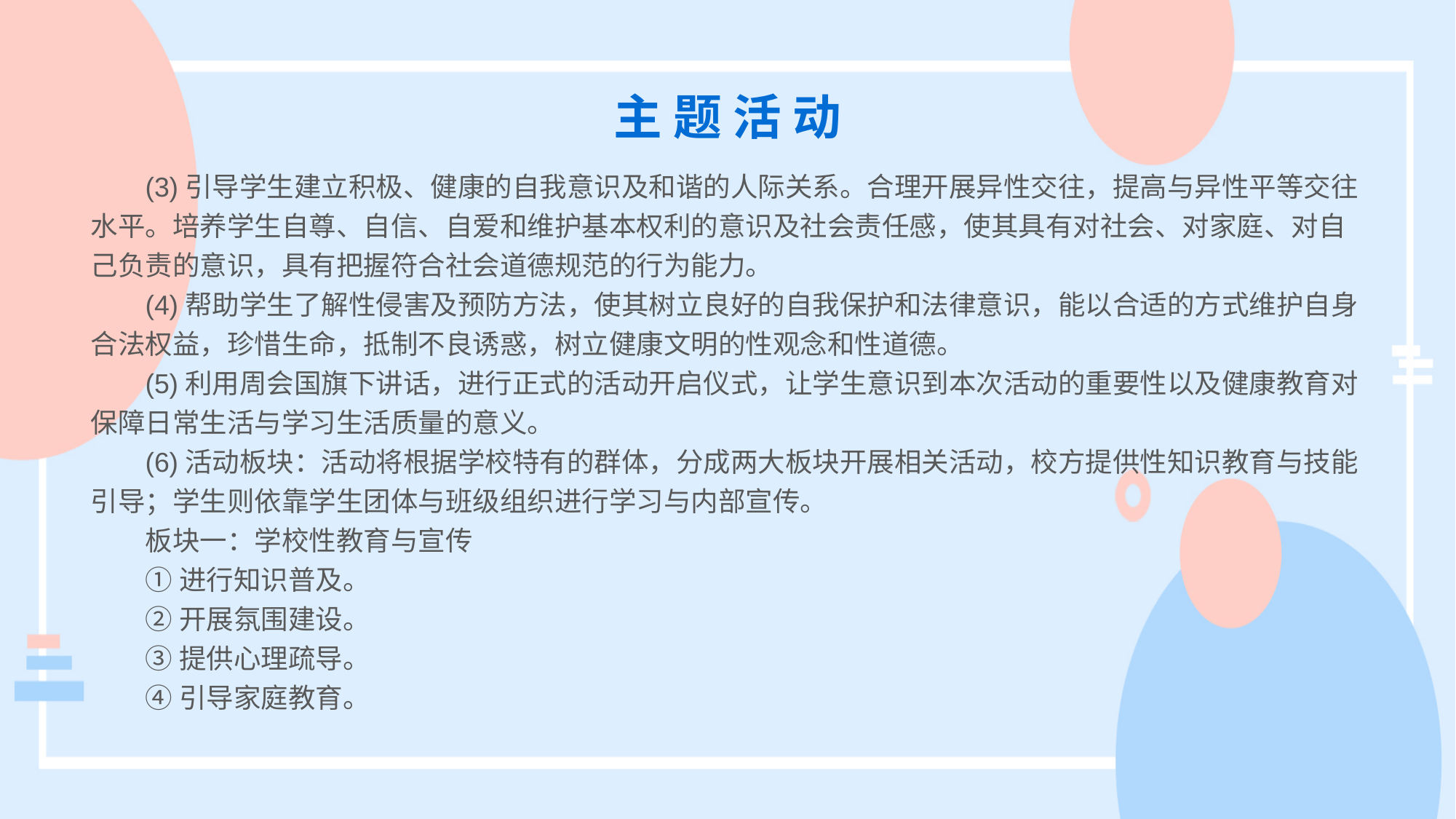

主 题 活 动
(3)引导学生建立积极、健康的自我意识及和谐的人际关系。合理开展异性交往，提高与异性平等交往水平。培养学生自尊、自信、自爱和维护基本权利的意识及社会责任感，使其具有对社会、对家庭、对自己负责的意识，具有把握符合社会道德规范的行为能力。
(4)帮助学生了解性侵害及预防方法，使其树立良好的自我保护和法律意识，能以合适的方式维护自身合法权益，珍惜生命，抵制不良诱惑，树立健康文明的性观念和性道德。
(5)利用周会国旗下讲话，进行正式的活动开启仪式，让学生意识到本次活动的重要性以及健康教育对保障日常生活与学习生活质量的意义。
(6)活动板块：活动将根据学校特有的群体，分成两大板块开展相关活动，校方提供性知识教育与技能引导；学生则依靠学生团体与班级组织进行学习与内部宣传。
板块一：学校性教育与宣传
①进行知识普及。
②开展氛围建设。
③提供心理疏导。
④引导家庭教育。